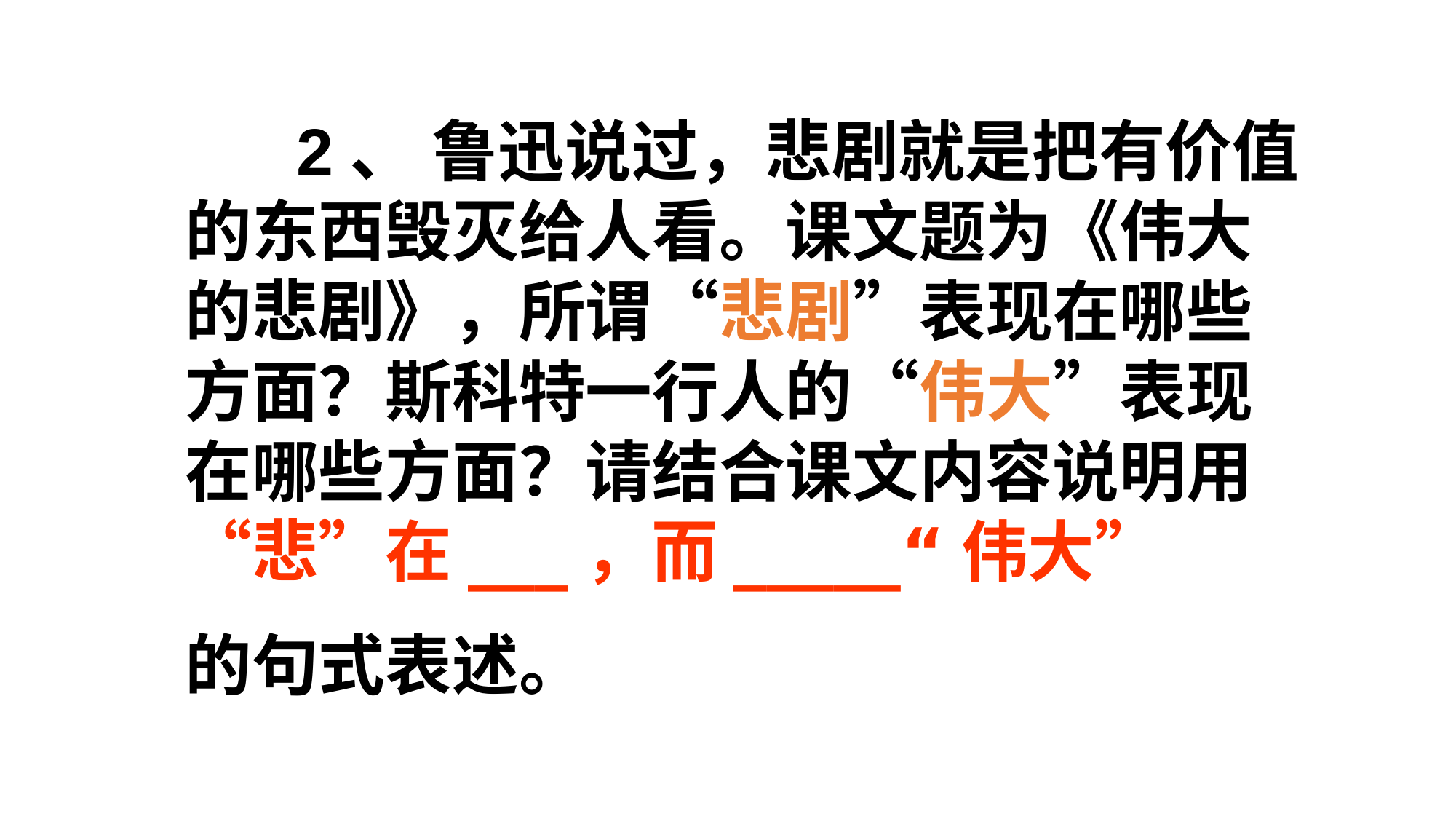

2、 鲁迅说过，悲剧就是把有价值的东西毁灭给人看。课文题为《伟大的悲剧》，所谓“悲剧”表现在哪些方面？斯科特一行人的“伟大”表现在哪些方面？请结合课文内容说明用“悲”在___，而_____“伟大”
的句式表述。